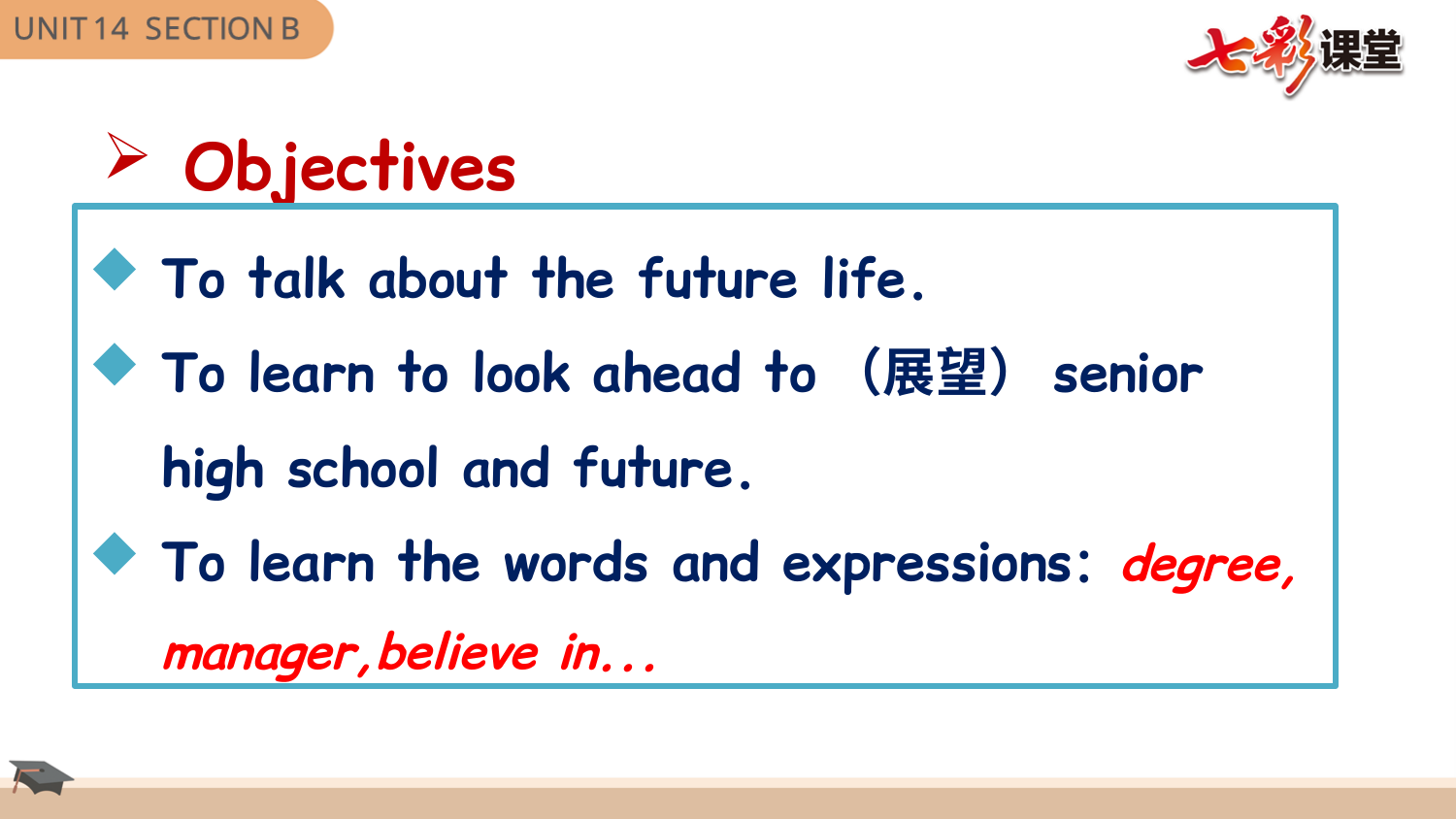

Objectives
To talk about the future life.
To learn to look ahead to（展望）senior high school and future.
To learn the words and expressions: degree, manager,believe in...